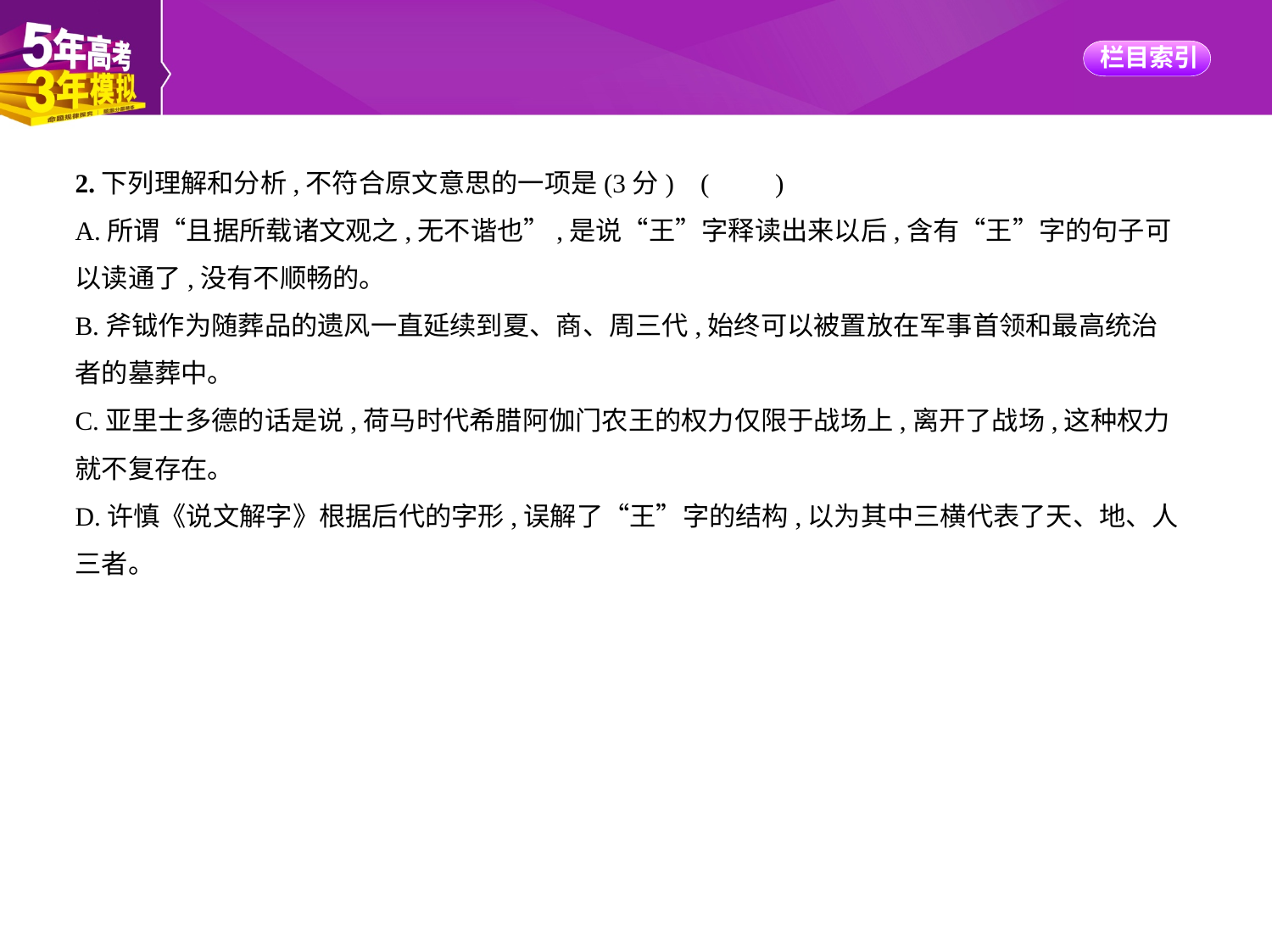

2.下列理解和分析,不符合原文意思的一项是(3分) (　　)
A.所谓“且据所载诸文观之,无不谐也”,是说“王”字释读出来以后,含有“王”字的句子可
以读通了,没有不顺畅的。
B.斧钺作为随葬品的遗风一直延续到夏、商、周三代,始终可以被置放在军事首领和最高统治
者的墓葬中。
C.亚里士多德的话是说,荷马时代希腊阿伽门农王的权力仅限于战场上,离开了战场,这种权力
就不复存在。
D.许慎《说文解字》根据后代的字形,误解了“王”字的结构,以为其中三横代表了天、地、人
三者。